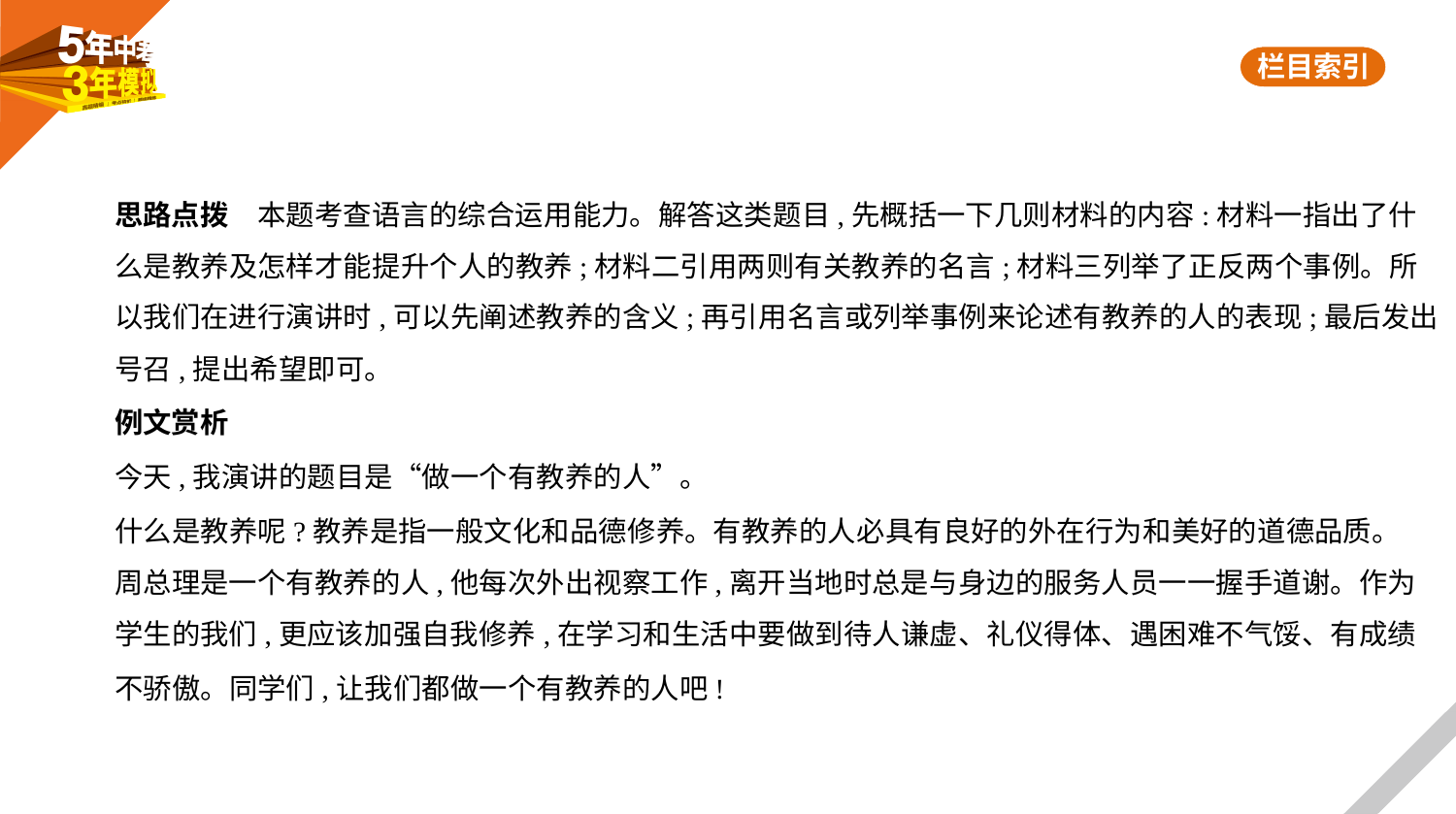

思路点拨　本题考查语言的综合运用能力。解答这类题目,先概括一下几则材料的内容:材料一指出了什
么是教养及怎样才能提升个人的教养;材料二引用两则有关教养的名言;材料三列举了正反两个事例。所
以我们在进行演讲时,可以先阐述教养的含义;再引用名言或列举事例来论述有教养的人的表现;最后发出
号召,提出希望即可。
例文赏析
今天,我演讲的题目是“做一个有教养的人”。
什么是教养呢?教养是指一般文化和品德修养。有教养的人必具有良好的外在行为和美好的道德品质。
周总理是一个有教养的人,他每次外出视察工作,离开当地时总是与身边的服务人员一一握手道谢。作为
学生的我们,更应该加强自我修养,在学习和生活中要做到待人谦虚、礼仪得体、遇困难不气馁、有成绩
不骄傲。同学们,让我们都做一个有教养的人吧!